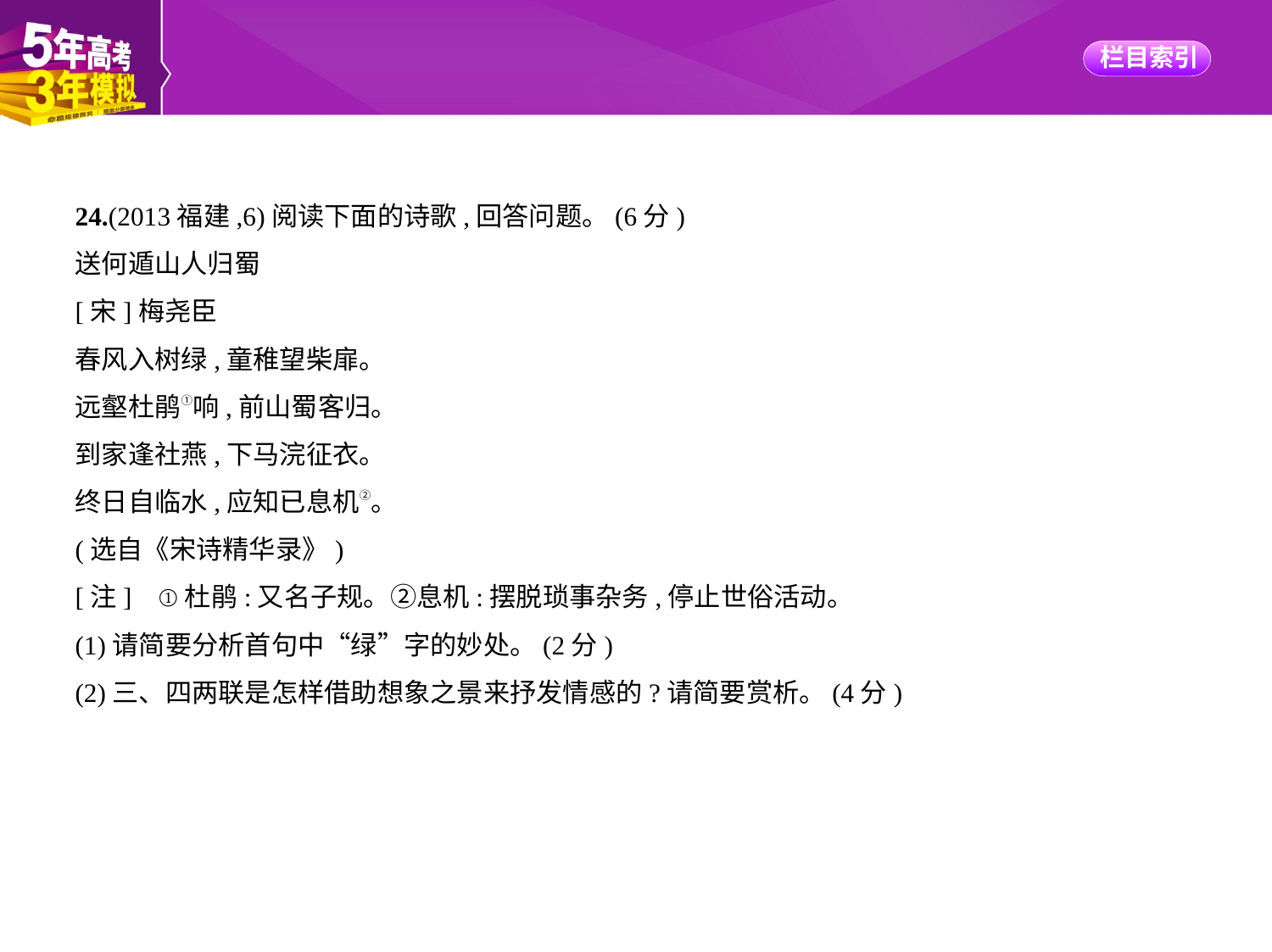

24.(2013福建,6)阅读下面的诗歌,回答问题。(6分)
送何遁山人归蜀
[宋]梅尧臣
春风入树绿,童稚望柴扉。
远壑杜鹃①响,前山蜀客归。
到家逢社燕,下马浣征衣。
终日自临水,应知已息机②。
(选自《宋诗精华录》)
[注]    ①杜鹃:又名子规。②息机:摆脱琐事杂务,停止世俗活动。
(1)请简要分析首句中“绿”字的妙处。(2分)
(2)三、四两联是怎样借助想象之景来抒发情感的?请简要赏析。(4分)